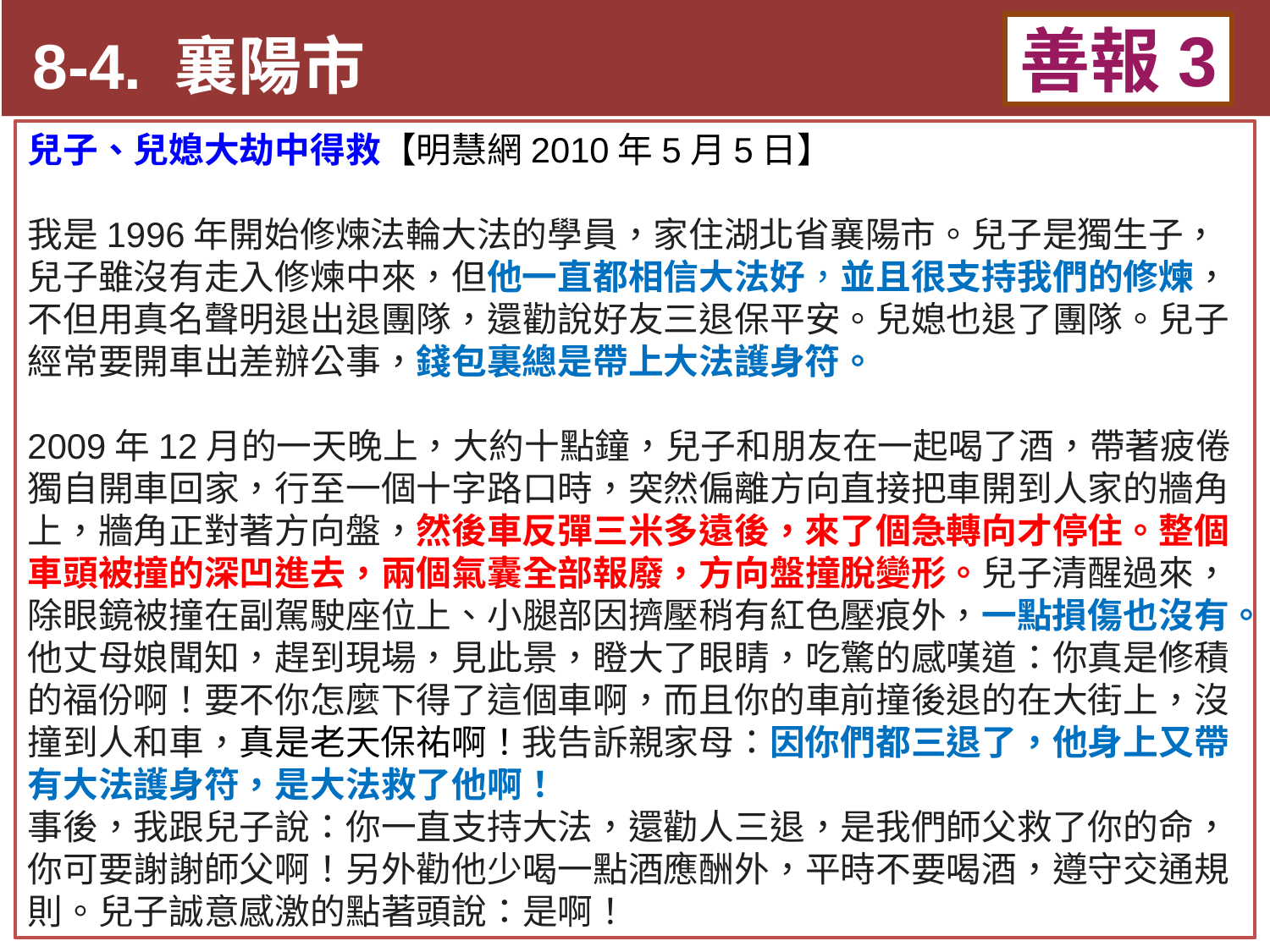

8-4. 襄陽市
善報3
11-3. XX市官員惡報實例
兒子、兒媳大劫中得救【明慧網2010年5月5日】

我是1996年開始修煉法輪大法的學員，家住湖北省襄陽市。兒子是獨生子，兒子雖沒有走入修煉中來，但他一直都相信大法好，並且很支持我們的修煉，不但用真名聲明退出退團隊，還勸說好友三退保平安。兒媳也退了團隊。兒子經常要開車出差辦公事，錢包裏總是帶上大法護身符。

2009年12月的一天晚上，大約十點鐘，兒子和朋友在一起喝了酒，帶著疲倦獨自開車回家，行至一個十字路口時，突然偏離方向直接把車開到人家的牆角上，牆角正對著方向盤，然後車反彈三米多遠後，來了個急轉向才停住。整個車頭被撞的深凹進去，兩個氣囊全部報廢，方向盤撞脫變形。兒子清醒過來，除眼鏡被撞在副駕駛座位上、小腿部因擠壓稍有紅色壓痕外，一點損傷也沒有。他丈母娘聞知，趕到現場，見此景，瞪大了眼睛，吃驚的感嘆道：你真是修積的福份啊！要不你怎麼下得了這個車啊，而且你的車前撞後退的在大街上，沒撞到人和車，真是老天保祐啊！我告訴親家母：因你們都三退了，他身上又帶有大法護身符，是大法救了他啊！
事後，我跟兒子說：你一直支持大法，還勸人三退，是我們師父救了你的命，你可要謝謝師父啊！另外勸他少喝一點酒應酬外，平時不要喝酒，遵守交通規則。兒子誠意感激的點著頭說：是啊！